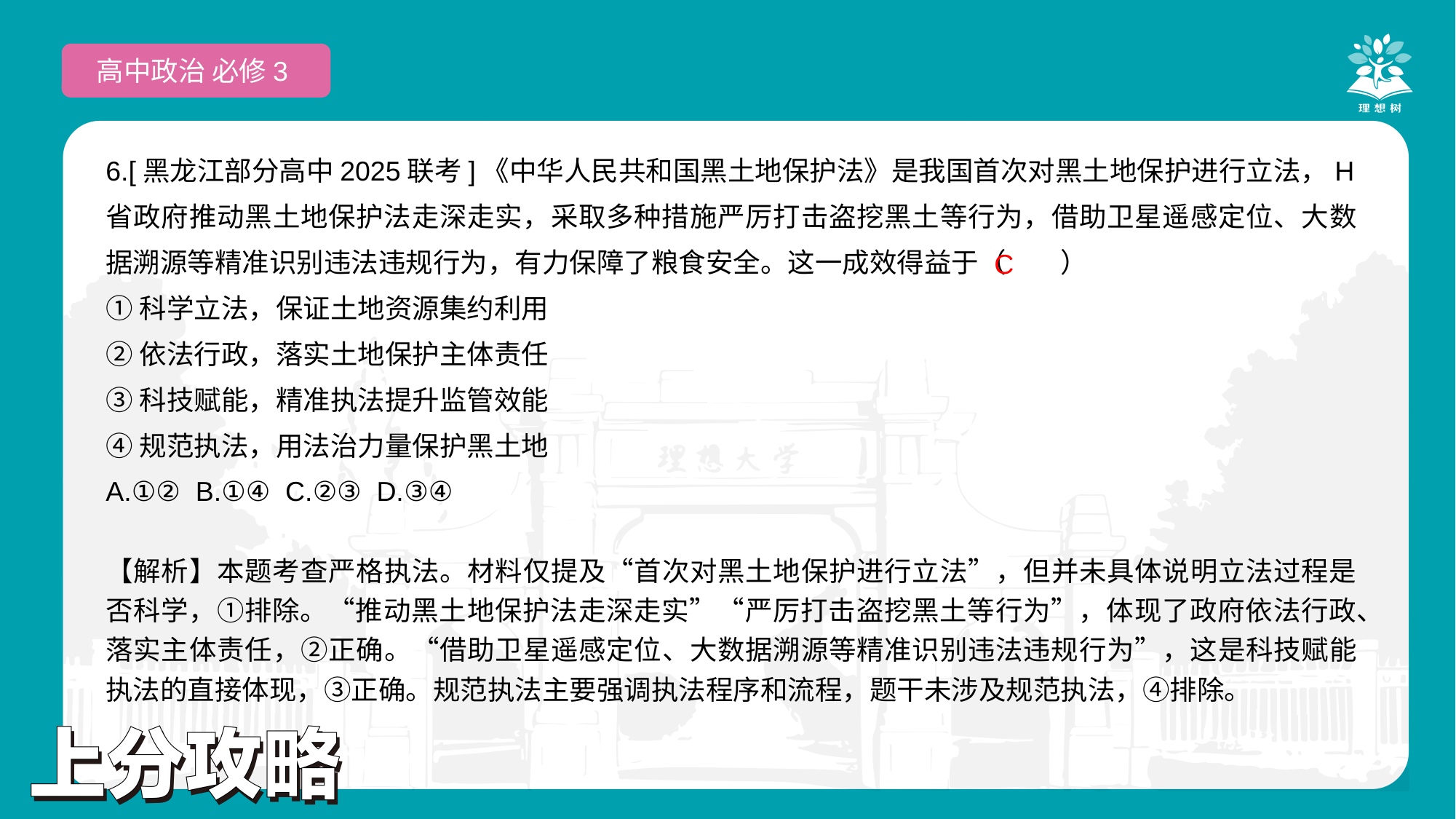

高中政治 必修3
6.[黑龙江部分高中2025联考]《中华人民共和国黑土地保护法》是我国首次对黑土地保护进行立法，H省政府推动黑土地保护法走深走实，采取多种措施严厉打击盗挖黑土等行为，借助卫星遥感定位、大数据溯源等精准识别违法违规行为，有力保障了粮食安全。这一成效得益于（　　）
①科学立法，保证土地资源集约利用
②依法行政，落实土地保护主体责任
③科技赋能，精准执法提升监管效能
④规范执法，用法治力量保护黑土地
A.①②  B.①④  C.②③  D.③④
 C
【解析】本题考查严格执法。材料仅提及“首次对黑土地保护进行立法”，但并未具体说明立法过程是否科学，①排除。“推动黑土地保护法走深走实”“严厉打击盗挖黑土等行为”，体现了政府依法行政、落实主体责任，②正确。“借助卫星遥感定位、大数据溯源等精准识别违法违规行为”，这是科技赋能执法的直接体现，③正确。规范执法主要强调执法程序和流程，题干未涉及规范执法，④排除。